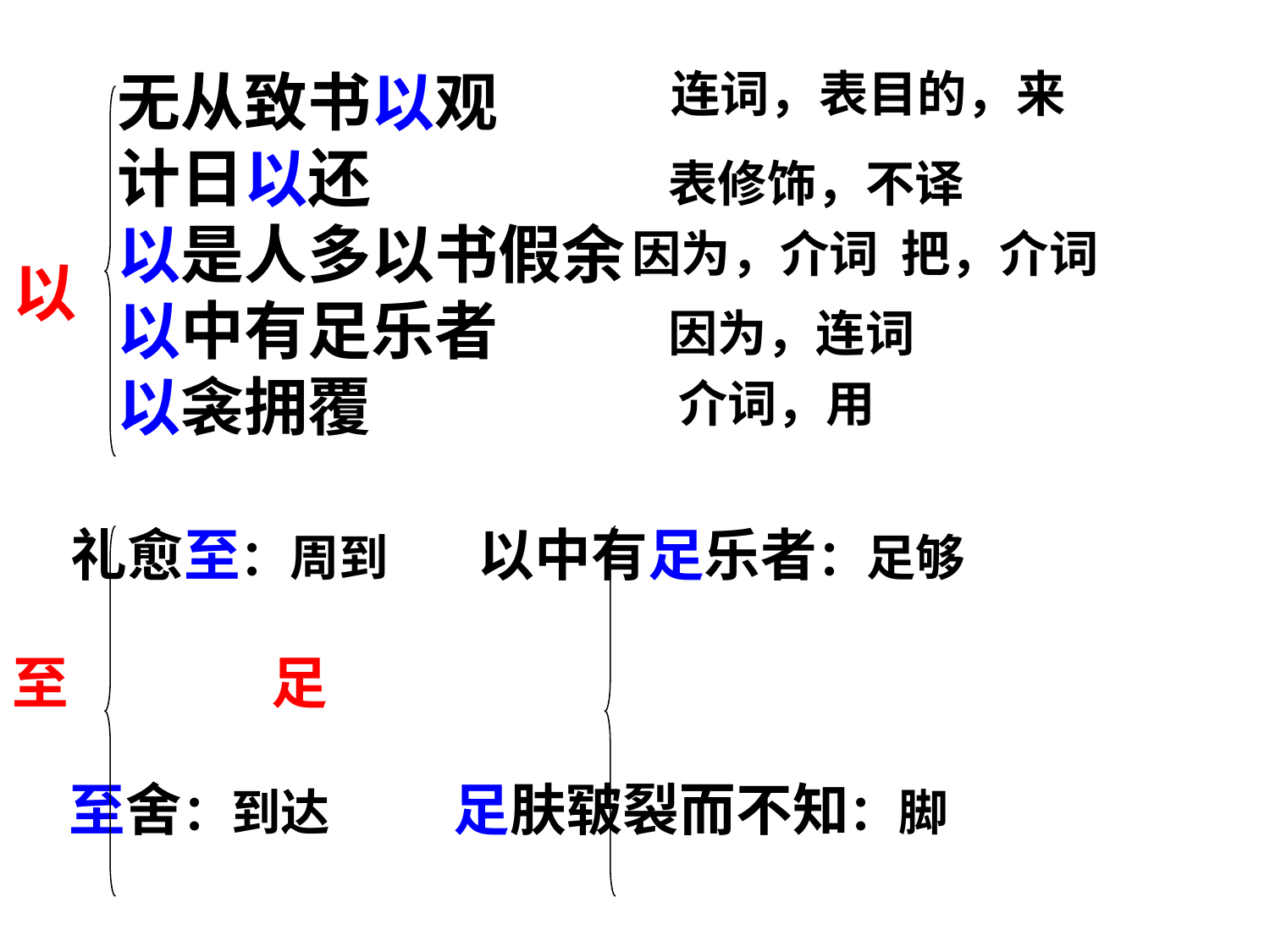

无从致书以观
计日以还
以是人多以书假余
以中有足乐者
以衾拥覆
  连词，表目的，来

表修饰，不译
   因为，介词  把，介词
以
因为，连词
介词，用
   礼愈至：周到        以中有足乐者：足够

至                  足

    至舍：到达           足肤皲裂而不知：脚